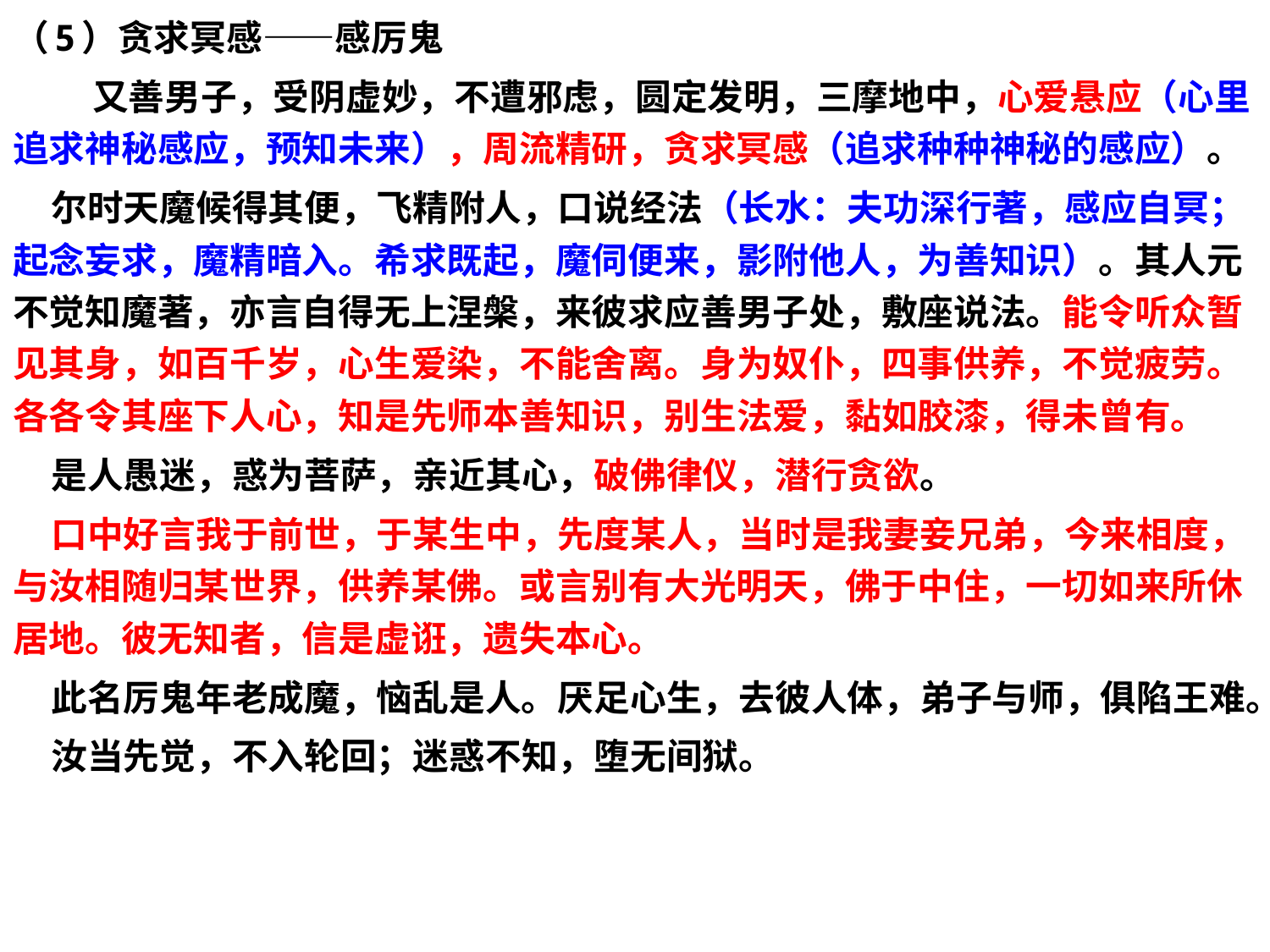

（5）贪求冥感——感厉鬼
         又善男子，受阴虚妙，不遭邪虑，圆定发明，三摩地中，心爱悬应（心里追求神秘感应，预知未来），周流精研，贪求冥感（追求种种神秘的感应）。
    尔时天魔候得其便，飞精附人，口说经法（长水：夫功深行著，感应自冥；起念妄求，魔精暗入。希求既起，魔伺便来，影附他人，为善知识）。其人元不觉知魔著，亦言自得无上涅槃，来彼求应善男子处，敷座说法。能令听众暂见其身，如百千岁，心生爱染，不能舍离。身为奴仆，四事供养，不觉疲劳。各各令其座下人心，知是先师本善知识，别生法爱，黏如胶漆，得未曾有。
    是人愚迷，惑为菩萨，亲近其心，破佛律仪，潜行贪欲。
    口中好言我于前世，于某生中，先度某人，当时是我妻妾兄弟，今来相度，与汝相随归某世界，供养某佛。或言别有大光明天，佛于中住，一切如来所休居地。彼无知者，信是虚诳，遗失本心。
    此名厉鬼年老成魔，恼乱是人。厌足心生，去彼人体，弟子与师，俱陷王难。
    汝当先觉，不入轮回；迷惑不知，堕无间狱。